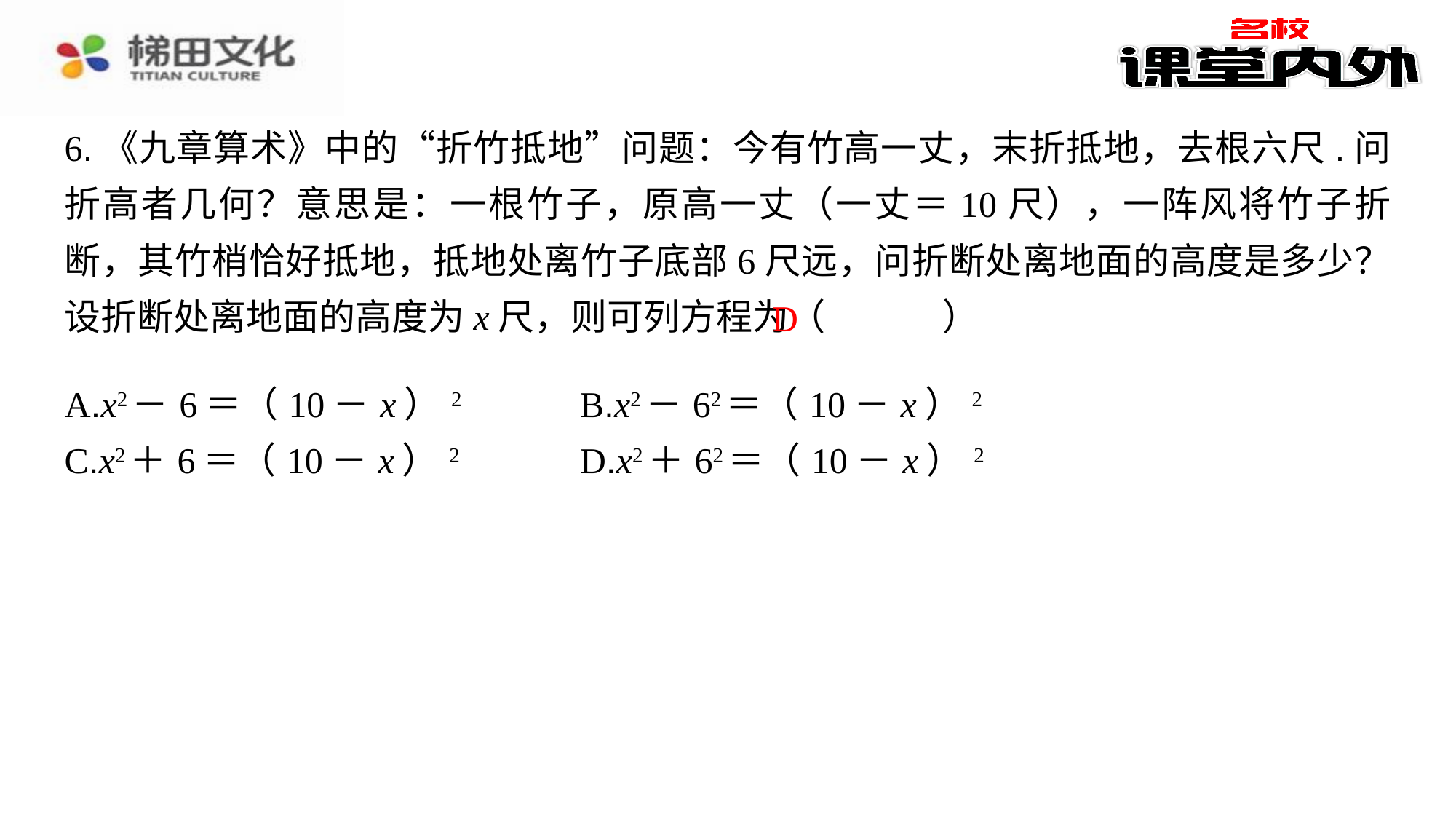

6.《九章算术》中的“折竹抵地”问题：今有竹高一丈，末折抵地，去根六尺.问折高者几何？意思是：一根竹子，原高一丈（一丈＝10尺），一阵风将竹子折断，其竹梢恰好抵地，抵地处离竹子底部6尺远，问折断处离地面的高度是多少？设折断处离地面的高度为x尺，则可列方程为（　D　）
D
| A.x2－6＝（10－x）2 | B.x2－62＝（10－x）2 |
| --- | --- |
| C.x2＋6＝（10－x）2 | D.x2＋62＝（10－x）2 |